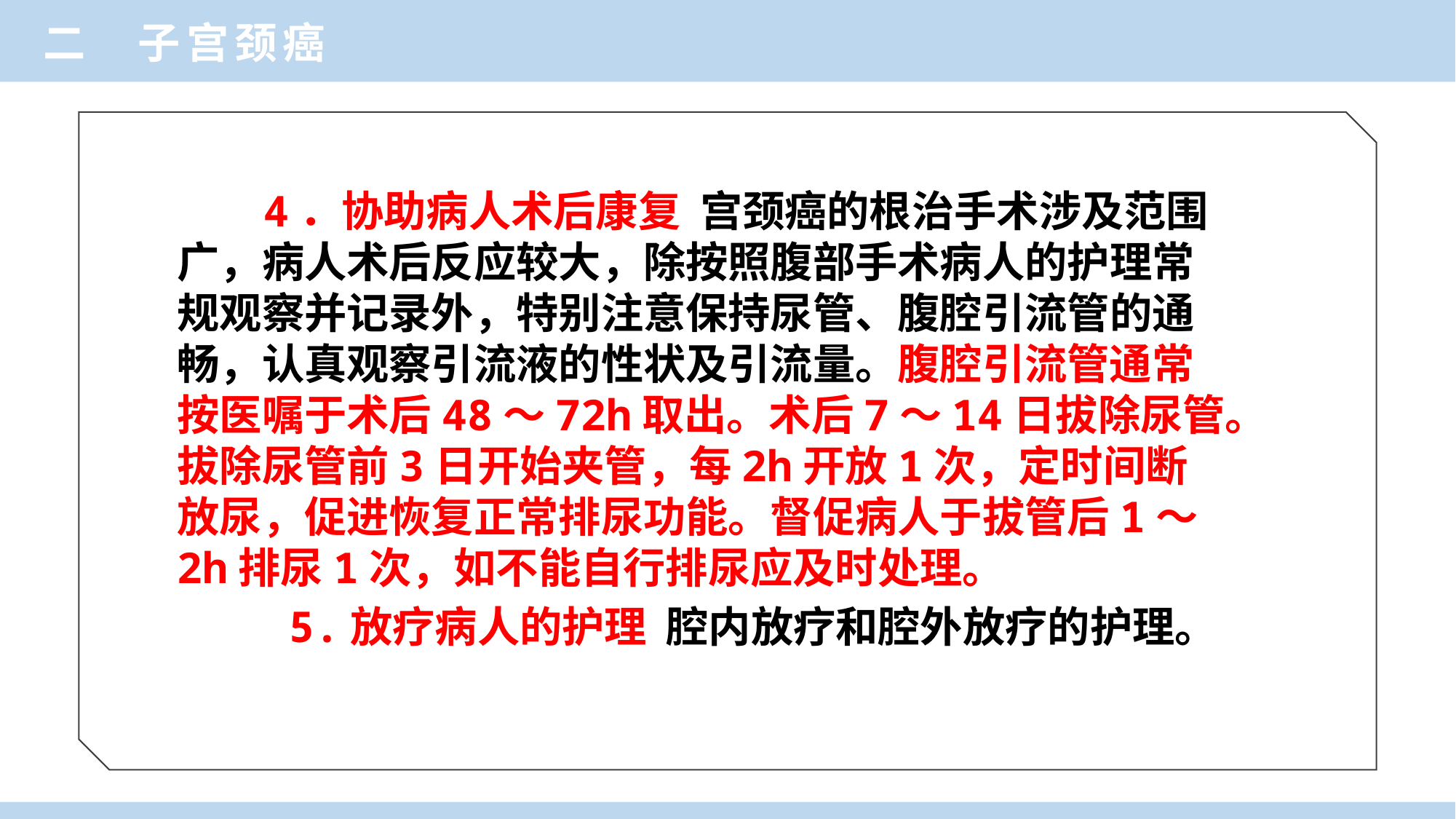

二   子宫颈癌

     4．协助病人术后康复  宫颈癌的根治手术涉及范围广，病人术后反应较大，除按照腹部手术病人的护理常规观察并记录外，特别注意保持尿管、腹腔引流管的通畅，认真观察引流液的性状及引流量。腹腔引流管通常按医嘱于术后48～72h取出。术后7～14日拔除尿管。拔除尿管前3日开始夹管，每2h开放1次，定时间断放尿，促进恢复正常排尿功能。督促病人于拔管后1～2h排尿1次，如不能自行排尿应及时处理。
      5.放疗病人的护理  腔内放疗和腔外放疗的护理。